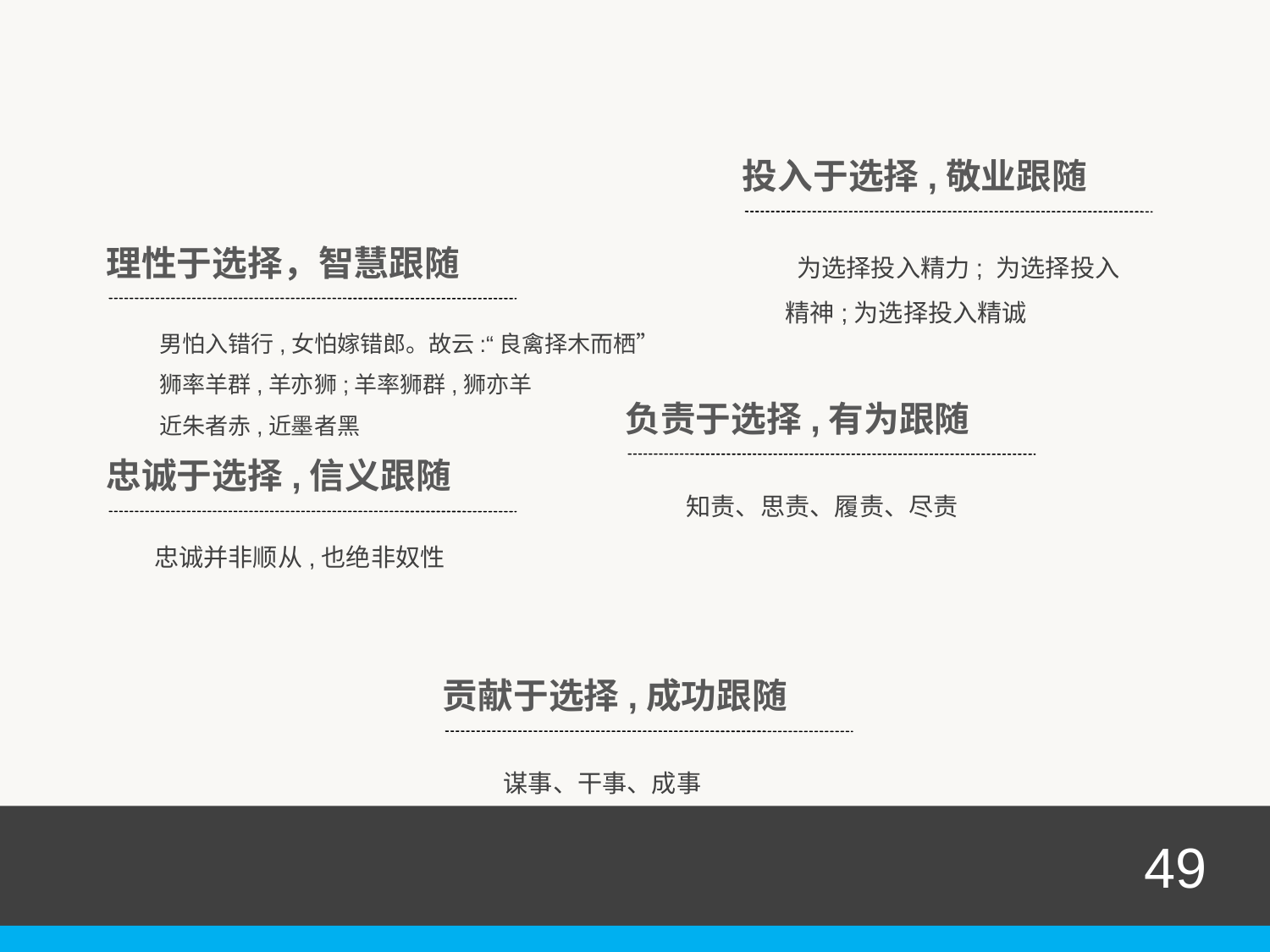

投入于选择,敬业跟随
 为选择投入精力; 为选择投入精神;为选择投入精诚
理性于选择，智慧跟随
男怕入错行,女怕嫁错郎。故云:“良禽择木而栖”
狮率羊群,羊亦狮;羊率狮群,狮亦羊
近朱者赤,近墨者黑
负责于选择,有为跟随
忠诚于选择,信义跟随
 知责、思责、履责、尽责
 忠诚并非顺从,也绝非奴性
贡献于选择,成功跟随
 谋事、干事、成事
49